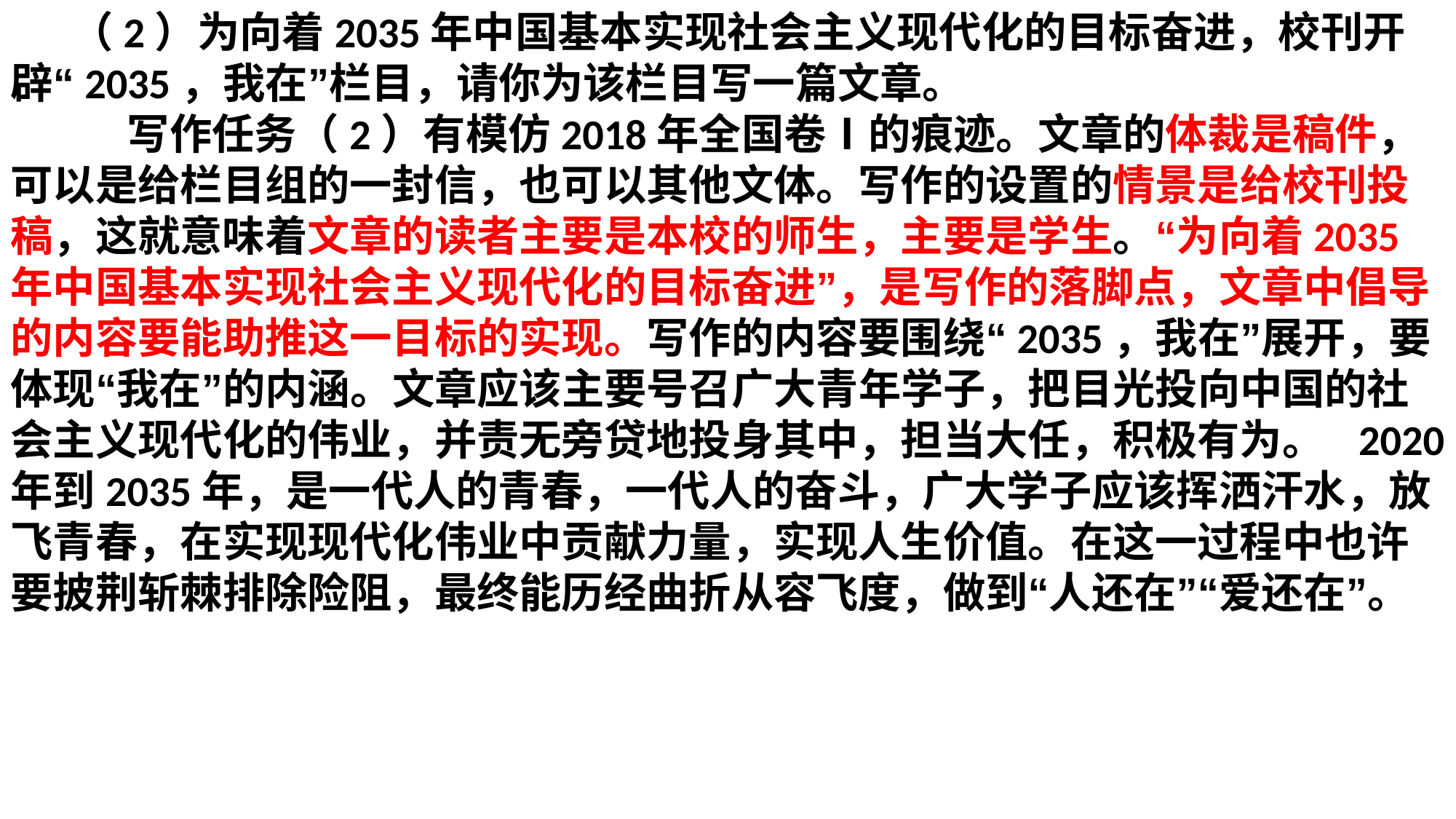

（2）为向着2035年中国基本实现社会主义现代化的目标奋进，校刊开辟“2035，我在”栏目，请你为该栏目写一篇文章。
         写作任务（2）有模仿2018年全国卷Ⅰ的痕迹。文章的体裁是稿件，可以是给栏目组的一封信，也可以其他文体。写作的设置的情景是给校刊投稿，这就意味着文章的读者主要是本校的师生，主要是学生。“为向着2035年中国基本实现社会主义现代化的目标奋进”，是写作的落脚点，文章中倡导的内容要能助推这一目标的实现。写作的内容要围绕“2035，我在”展开，要体现“我在”的内涵。文章应该主要号召广大青年学子，把目光投向中国的社会主义现代化的伟业，并责无旁贷地投身其中，担当大任，积极有为。  2020年到2035年，是一代人的青春，一代人的奋斗，广大学子应该挥洒汗水，放飞青春，在实现现代化伟业中贡献力量，实现人生价值。在这一过程中也许要披荆斩棘排除险阻，最终能历经曲折从容飞度，做到“人还在”“爱还在”。